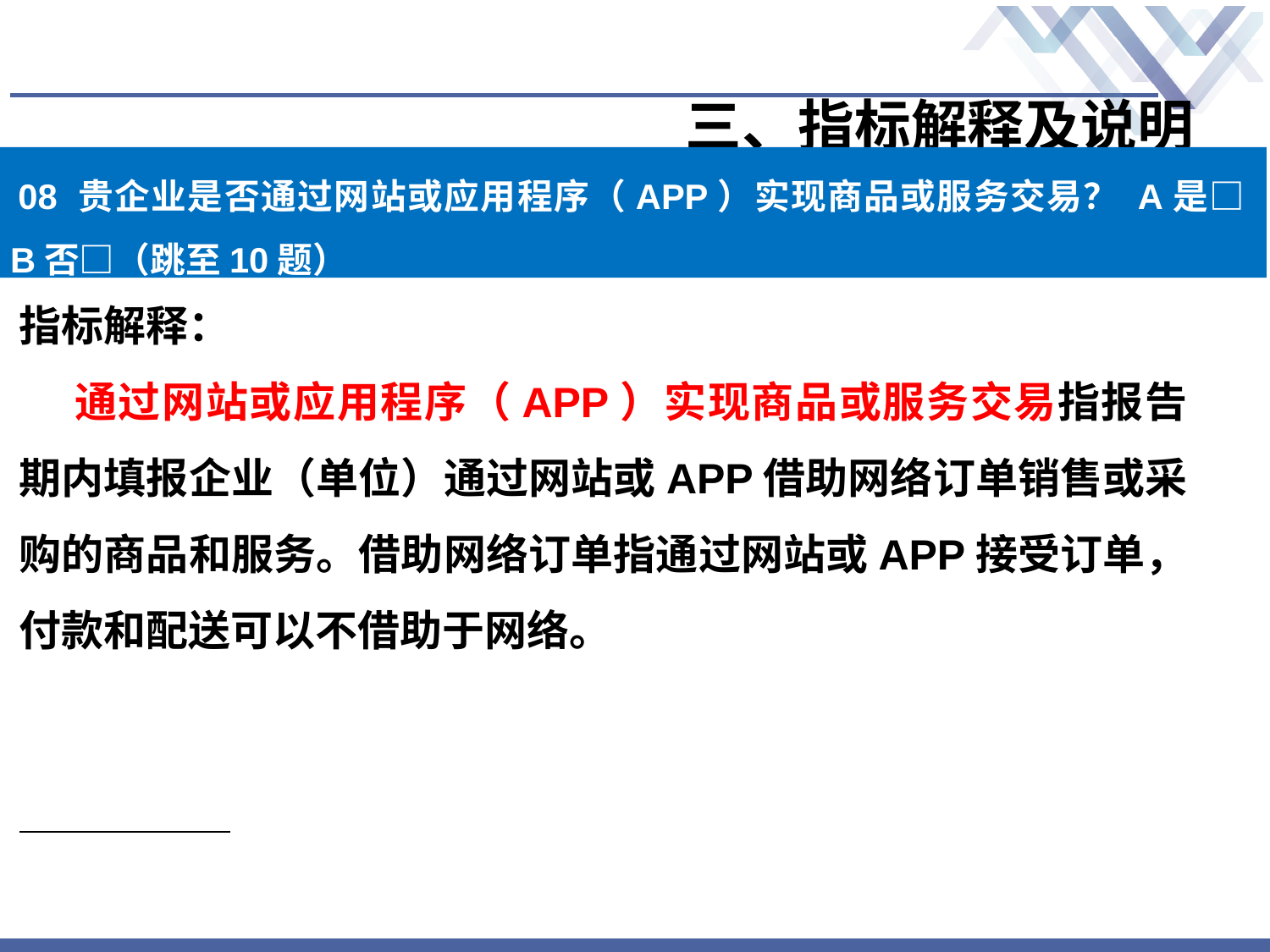

# 三、指标解释及说明
08 贵企业是否通过网站或应用程序（APP）实现商品或服务交易？ A是□  B否□（跳至10题）
指标解释：
    通过网站或应用程序（APP）实现商品或服务交易指报告期内填报企业（单位）通过网站或APP借助网络订单销售或采购的商品和服务。借助网络订单指通过网站或APP接受订单，付款和配送可以不借助于网络。